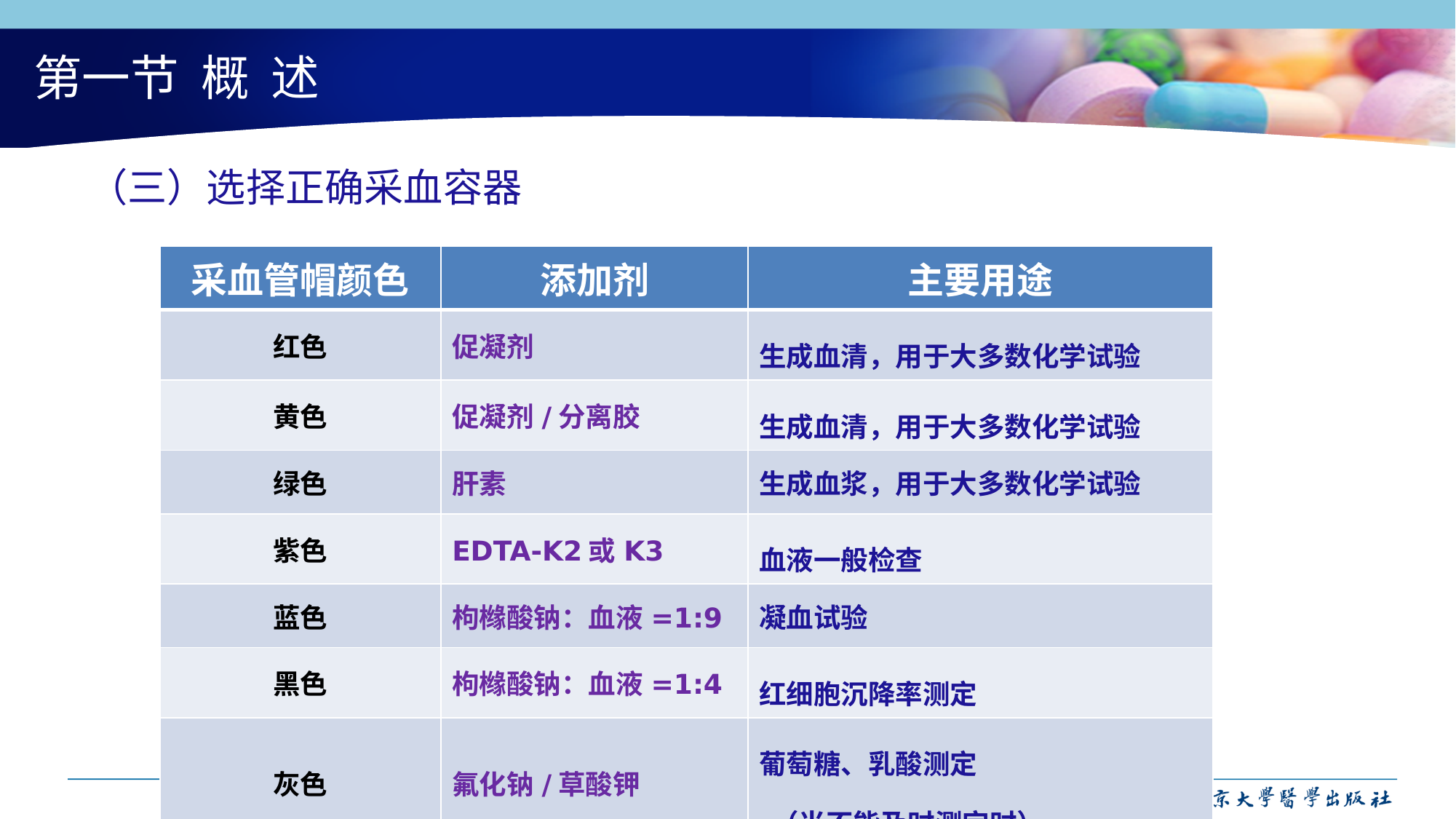

# 第一节  概  述
（三）选择正确采血容器
| 采血管帽颜色 | 添加剂 | 主要用途 |
| --- | --- | --- |
| 红色 | 促凝剂 | 生成血清，用于大多数化学试验 |
| 黄色 | 促凝剂/分离胶 | 生成血清，用于大多数化学试验 |
| 绿色 | 肝素 | 生成血浆，用于大多数化学试验 |
| 紫色 | EDTA-K2或K3 | 血液一般检查 |
| 蓝色 | 枸橼酸钠：血液=1:9 | 凝血试验 |
| 黑色 | 枸橼酸钠：血液=1:4 | 红细胞沉降率测定 |
| 灰色 | 氟化钠/草酸钾 | 葡萄糖、乳酸测定 （当不能及时测定时） |